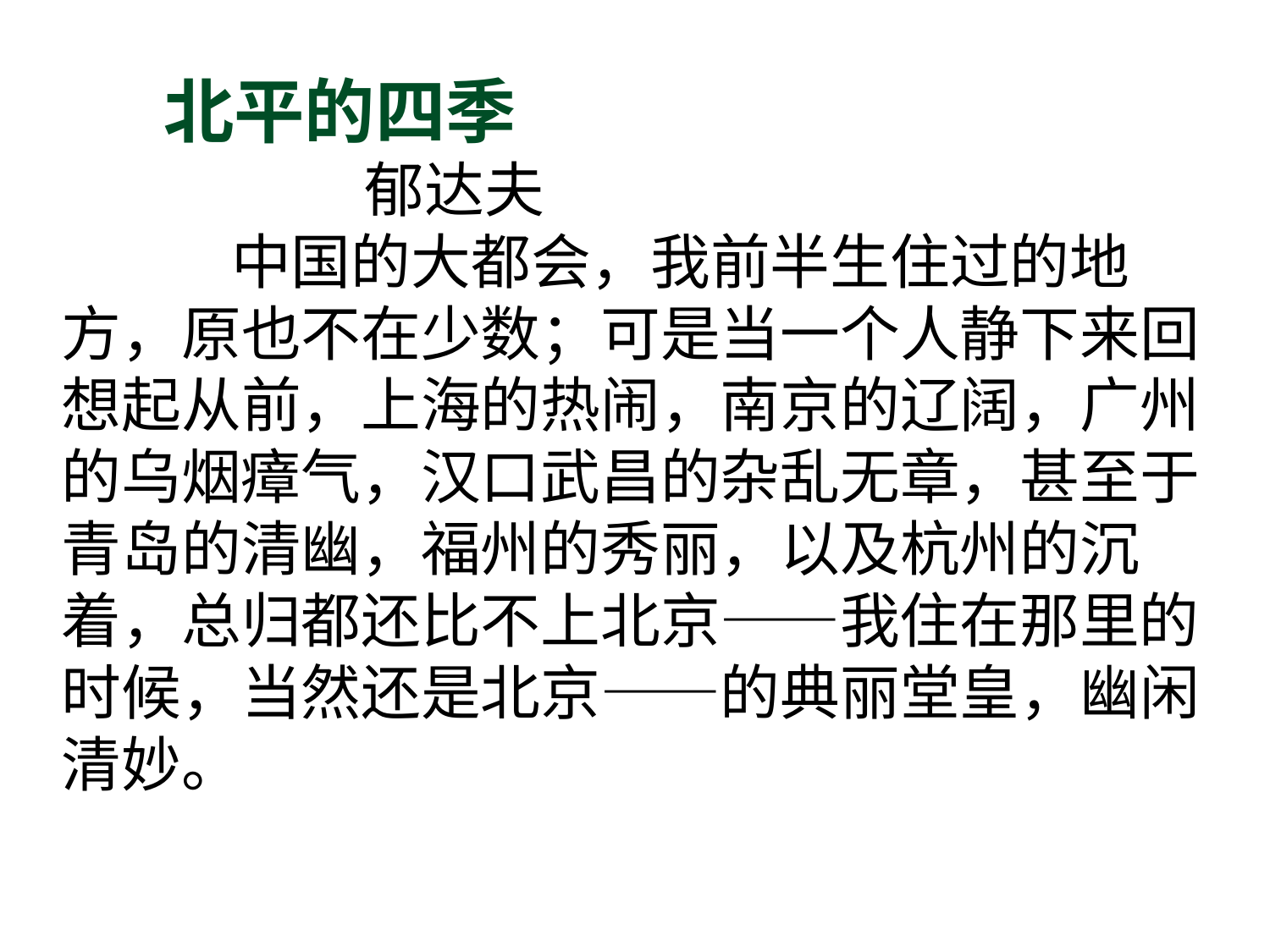

北平的四季
              郁达夫
    中国的大都会，我前半生住过的地方，原也不在少数；可是当一个人静下来回想起从前，上海的热闹，南京的辽阔，广州的乌烟瘴气，汉口武昌的杂乱无章，甚至于青岛的清幽，福州的秀丽，以及杭州的沉着，总归都还比不上北京——我住在那里的时候，当然还是北京——的典丽堂皇，幽闲清妙。